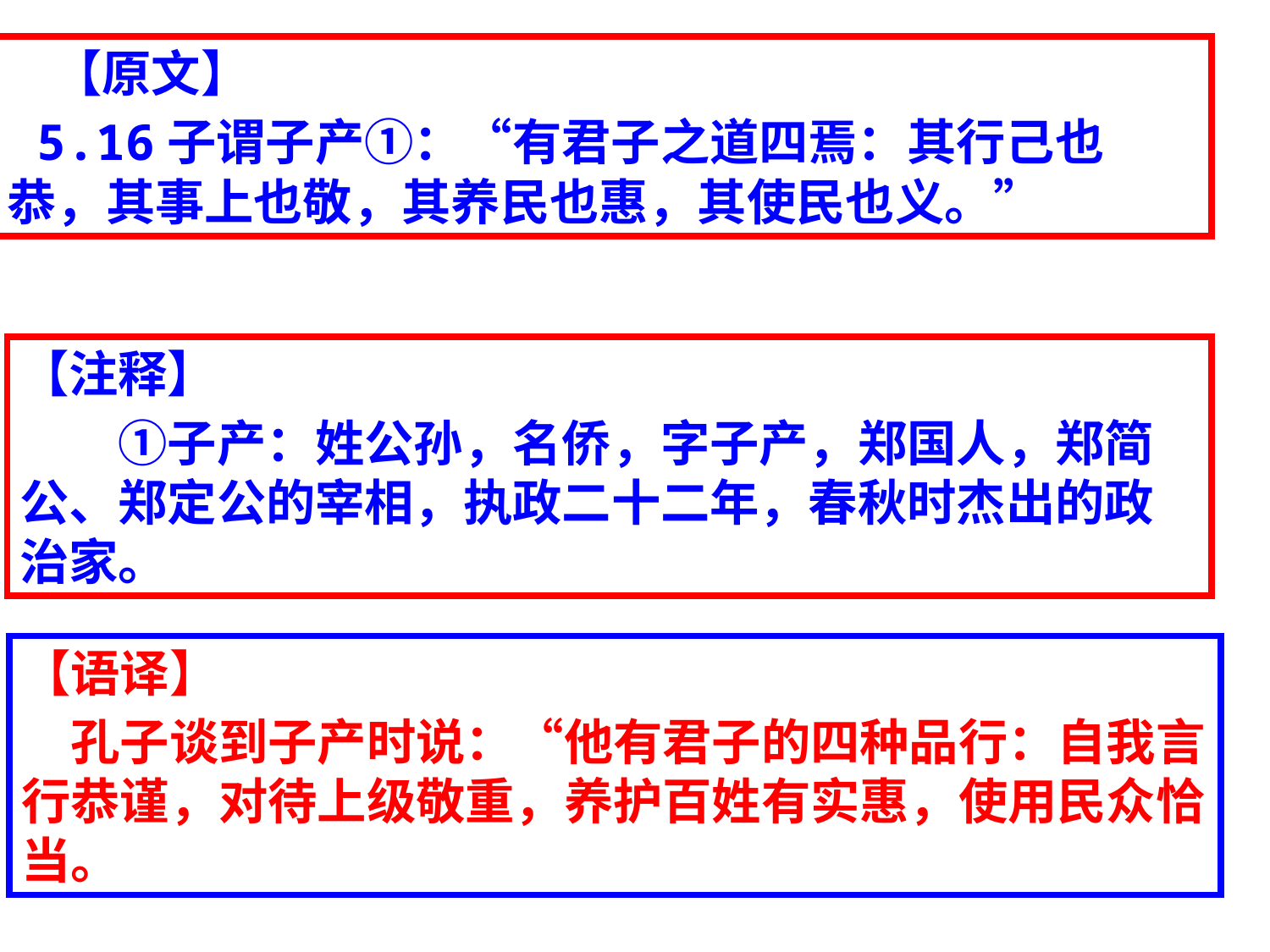

【原文】
 5.16子谓子产①：“有君子之道四焉：其行己也恭，其事上也敬，其养民也惠，其使民也义。”
【注释】
　　①子产：姓公孙，名侨，字子产，郑国人，郑简公、郑定公的宰相，执政二十二年，春秋时杰出的政治家。
【语译】
　孔子谈到子产时说：“他有君子的四种品行：自我言行恭谨，对待上级敬重，养护百姓有实惠，使用民众恰当。